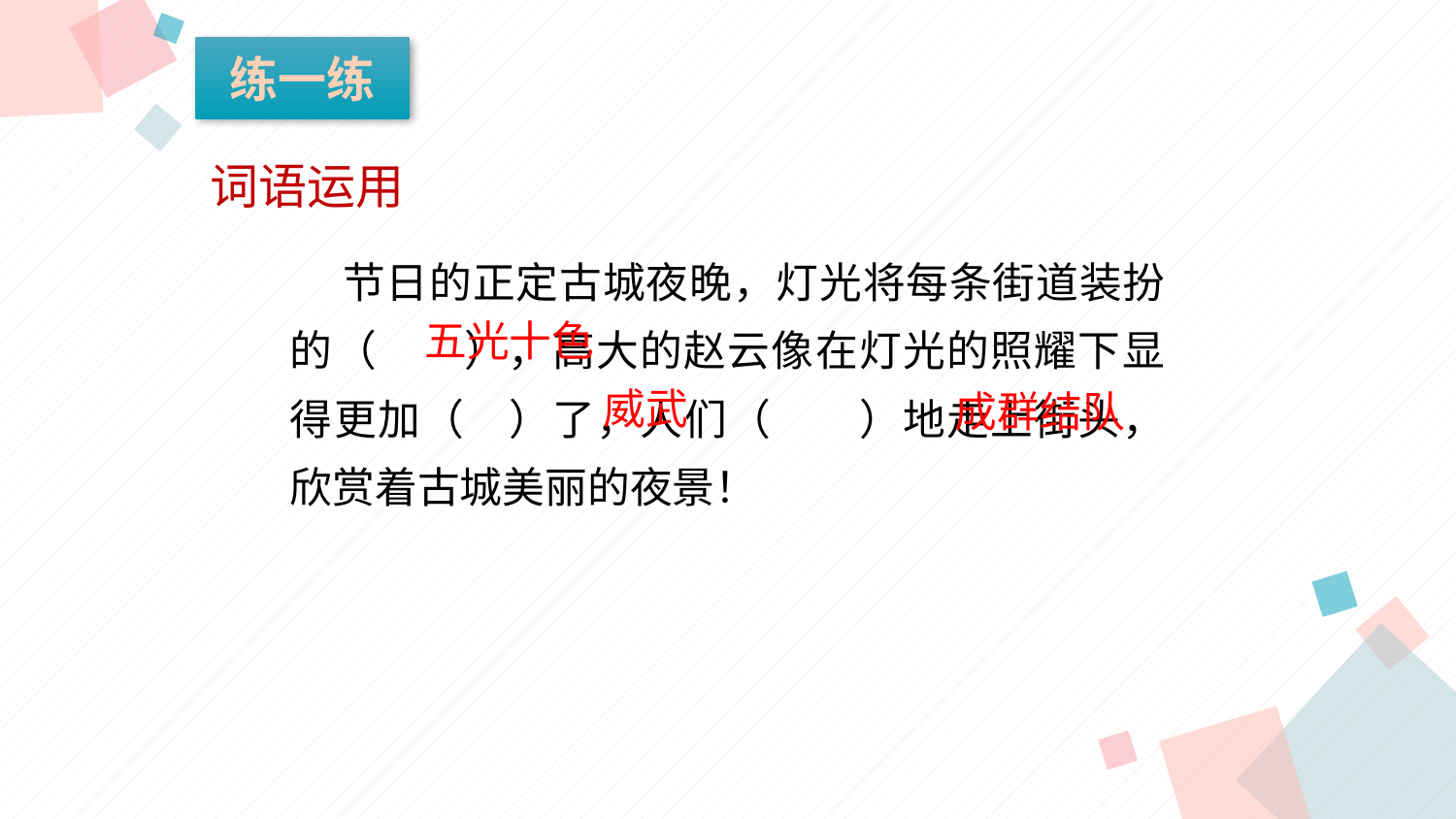

练一练
词语运用
    节日的正定古城夜晚，灯光将每条街道装扮的（        ），高大的赵云像在灯光的照耀下显得更加（    ）了，人们（        ）地走上街头，欣赏着古城美丽的夜景！
五光十色
威武
成群结队